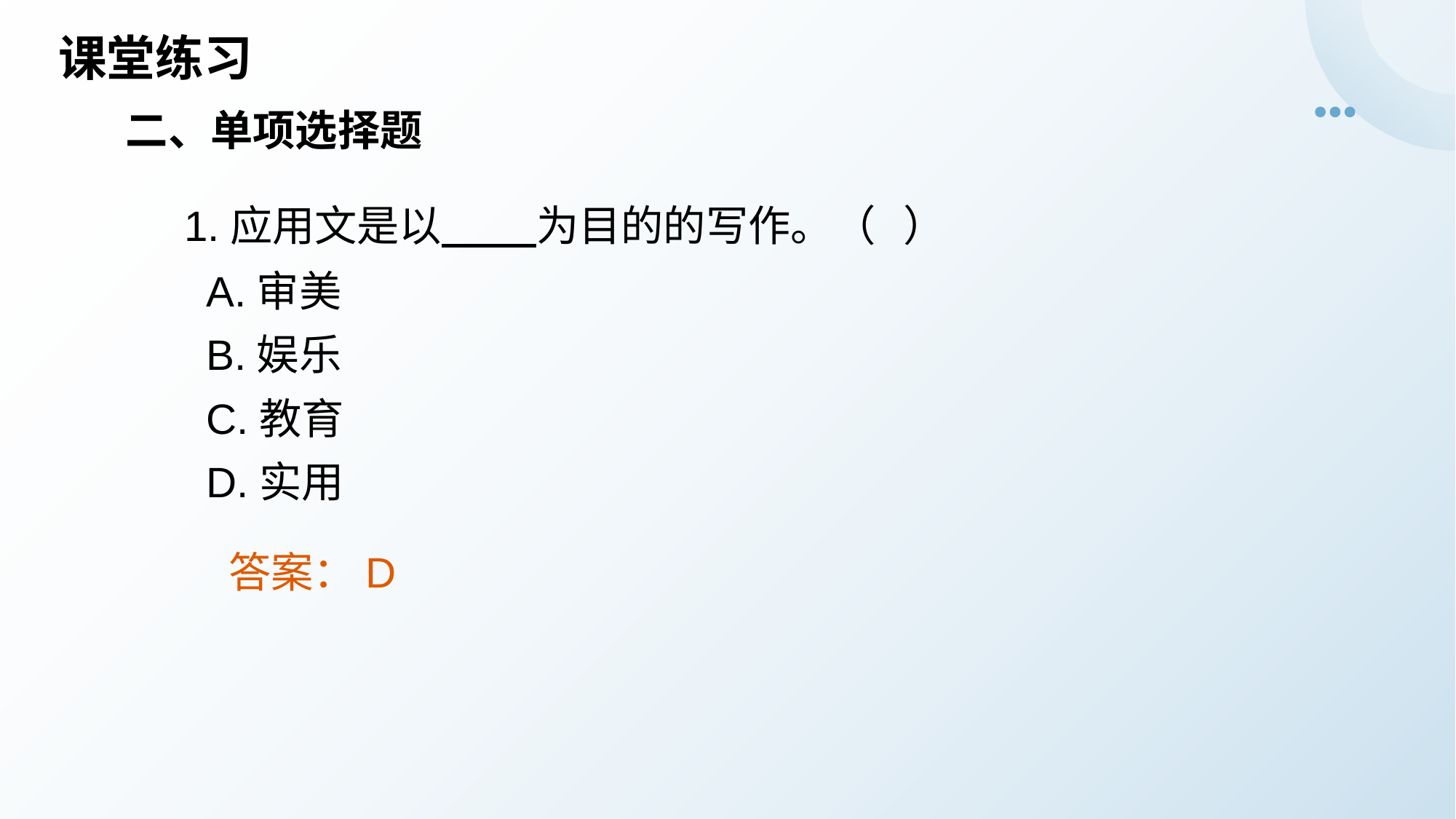

# 课堂练习
 二、单项选择题
        1.应用文是以          为目的的写作。（   ）
           A.审美
           B.娱乐
           C.教育
           D.实用
答案：D